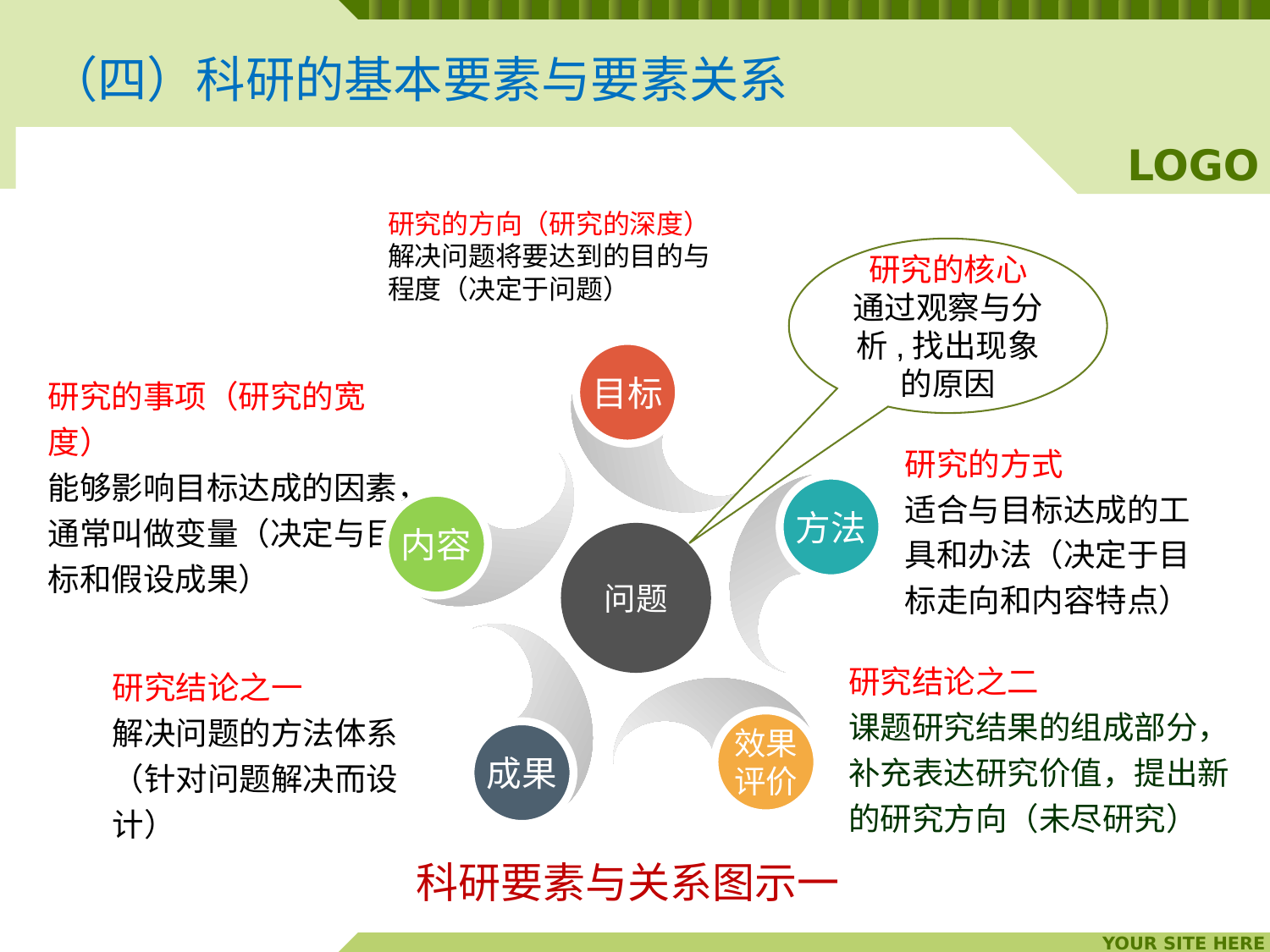

# （四）科研的基本要素与要素关系
研究的方向（研究的深度）
解决问题将要达到的目的与程度（决定于问题）

研究的核心
通过观察与分析,找出现象的原因

目标
研究的事项（研究的宽度）
能够影响目标达成的因素，通常叫做变量（决定与目标和假设成果）

研究的方式
适合与目标达成的工具和办法（决定于目标走向和内容特点）

方法
内容
问题

研究结论之二
课题研究结果的组成部分，补充表达研究价值，提出新的研究方向（未尽研究）
研究结论之一
解决问题的方法体系（针对问题解决而设计）
效果
评价
成果
科研要素与关系图示一